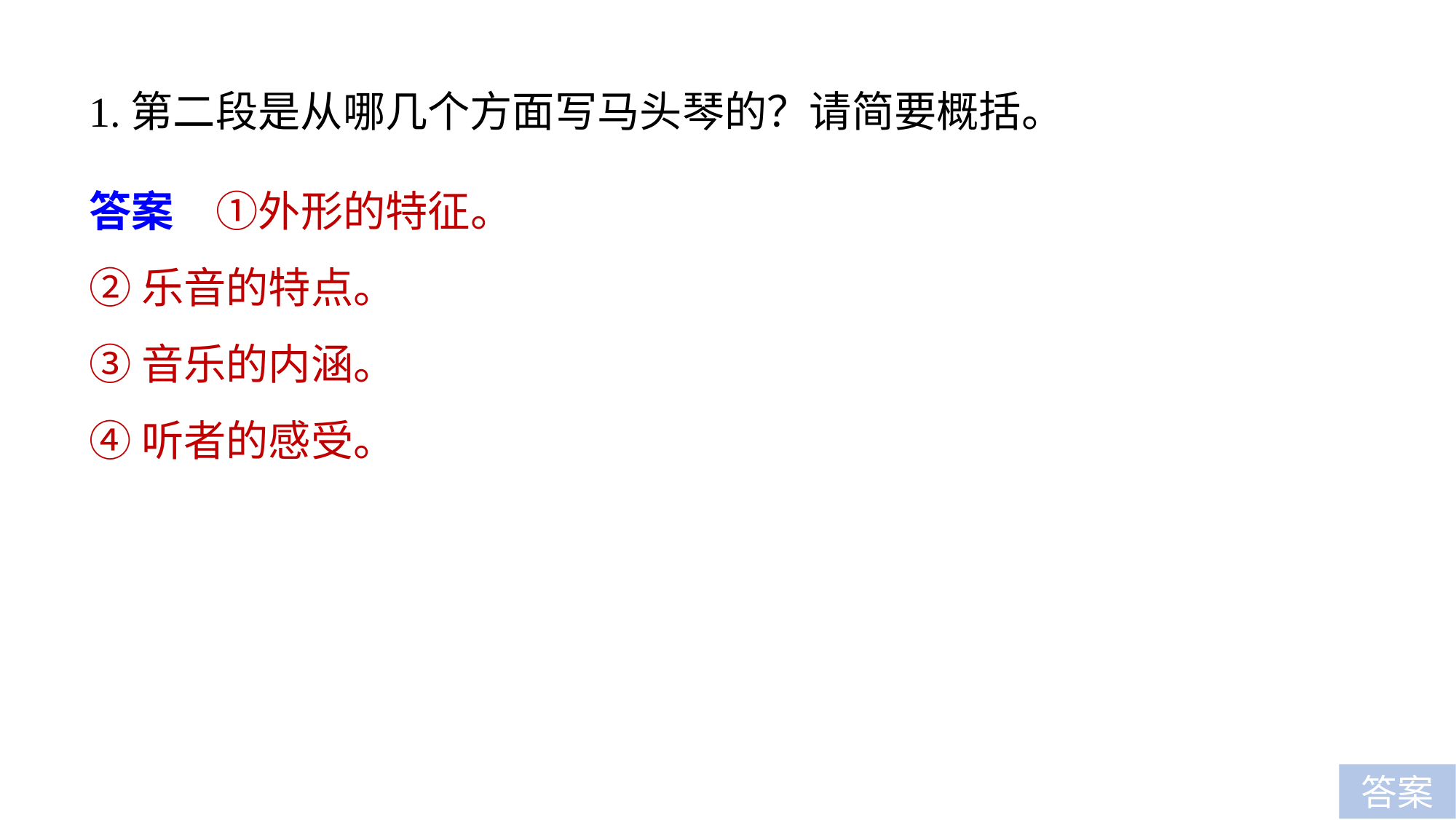

1.第二段是从哪几个方面写马头琴的？请简要概括。
答案　①外形的特征。
②乐音的特点。
③音乐的内涵。
④听者的感受。
答案